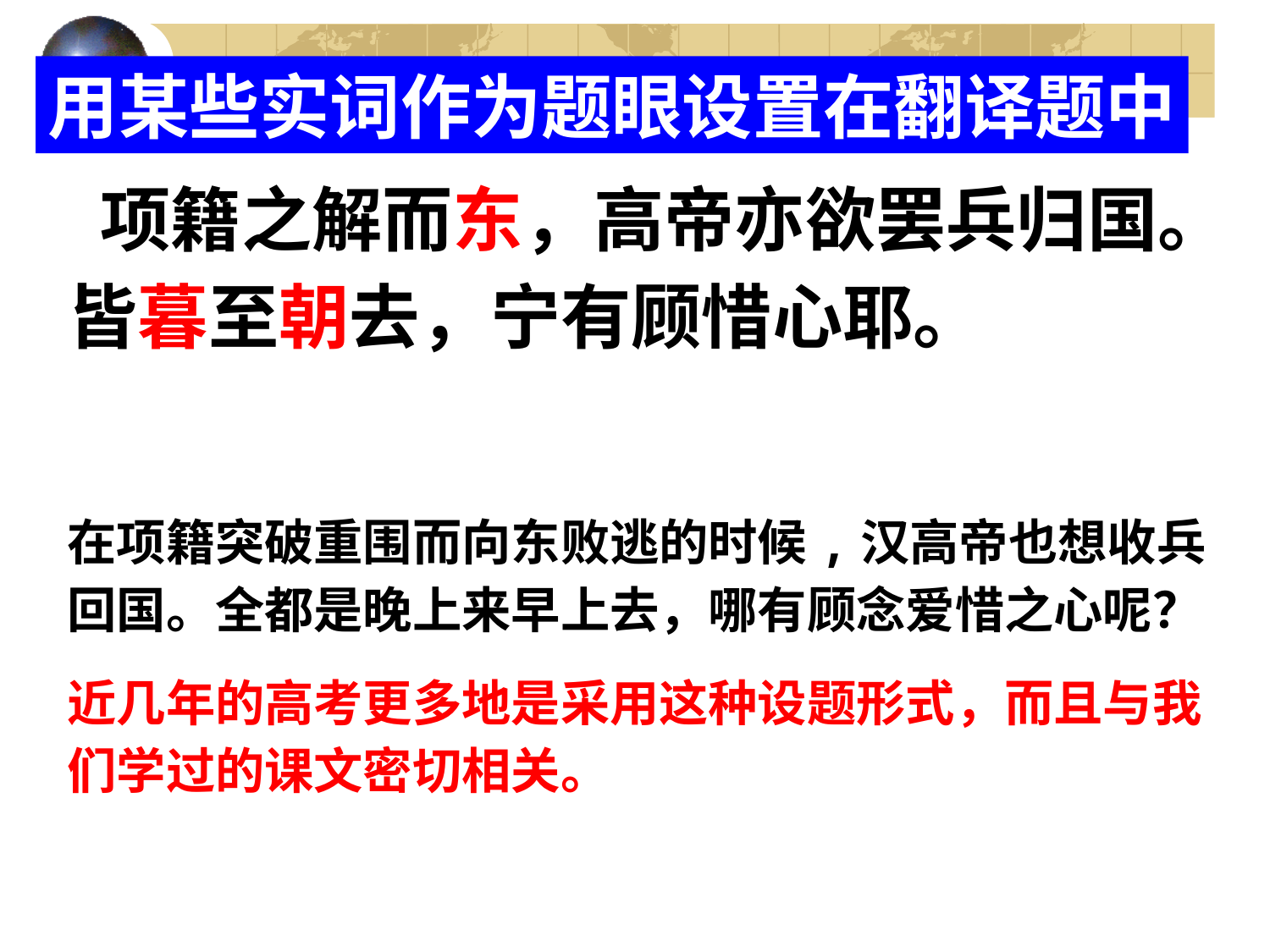

用某些实词作为题眼设置在翻译题中
 项籍之解而东，高帝亦欲罢兵归国。
皆暮至朝去，宁有顾惜心耶。
在项籍突破重围而向东败逃的时候,汉高帝也想收兵回国。全都是晚上来早上去，哪有顾念爱惜之心呢？
近几年的高考更多地是采用这种设题形式，而且与我们学过的课文密切相关。